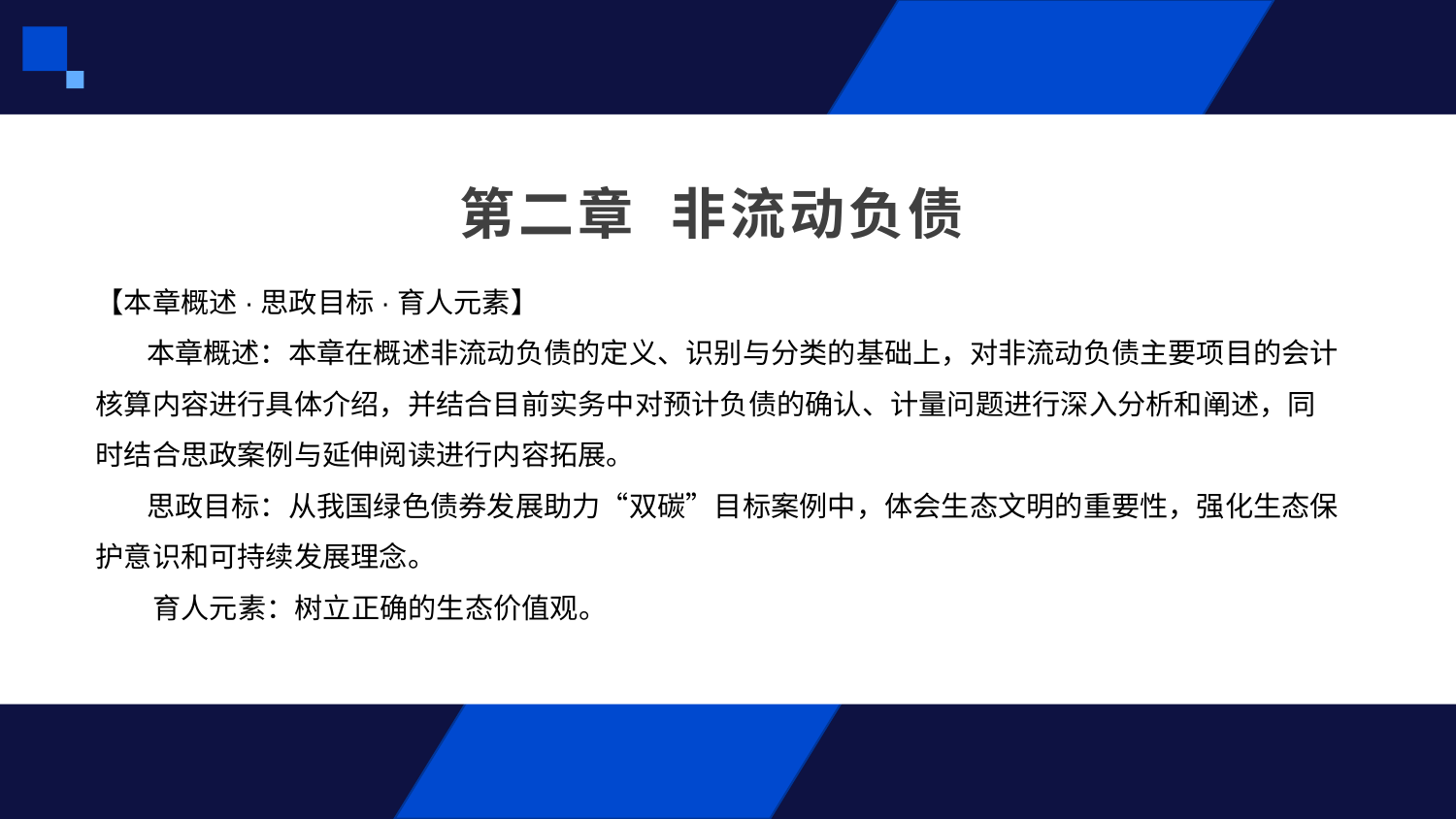

# 第二章  非流动负债
【本章概述·思政目标·育人元素】
       本章概述：本章在概述非流动负债的定义、识别与分类的基础上，对非流动负债主要项目的会计核算内容进行具体介绍，并结合目前实务中对预计负债的确认、计量问题进行深入分析和阐述，同时结合思政案例与延伸阅读进行内容拓展。
       思政目标：从我国绿色债券发展助力“双碳”目标案例中，体会生态文明的重要性，强化生态保护意识和可持续发展理念。
        育人元素：树立正确的生态价值观。